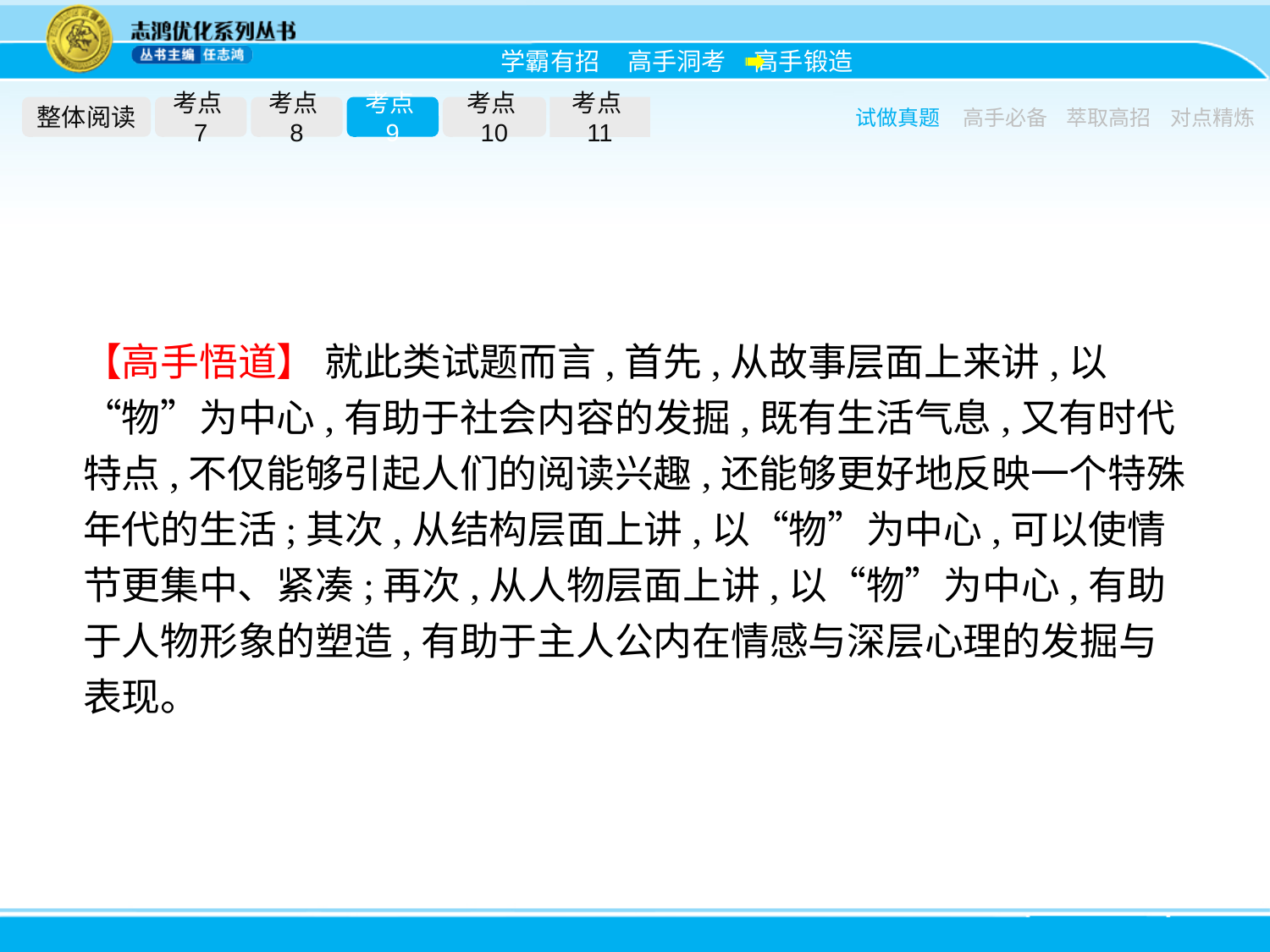

整体阅读
考点7
考点8
考点9
考点10
考点11
试做真题
高手必备
萃取高招
对点精炼
【高手悟道】 就此类试题而言,首先,从故事层面上来讲,以“物”为中心,有助于社会内容的发掘,既有生活气息,又有时代特点,不仅能够引起人们的阅读兴趣,还能够更好地反映一个特殊年代的生活;其次,从结构层面上讲,以“物”为中心,可以使情节更集中、紧凑;再次,从人物层面上讲,以“物”为中心,有助于人物形象的塑造,有助于主人公内在情感与深层心理的发掘与表现。